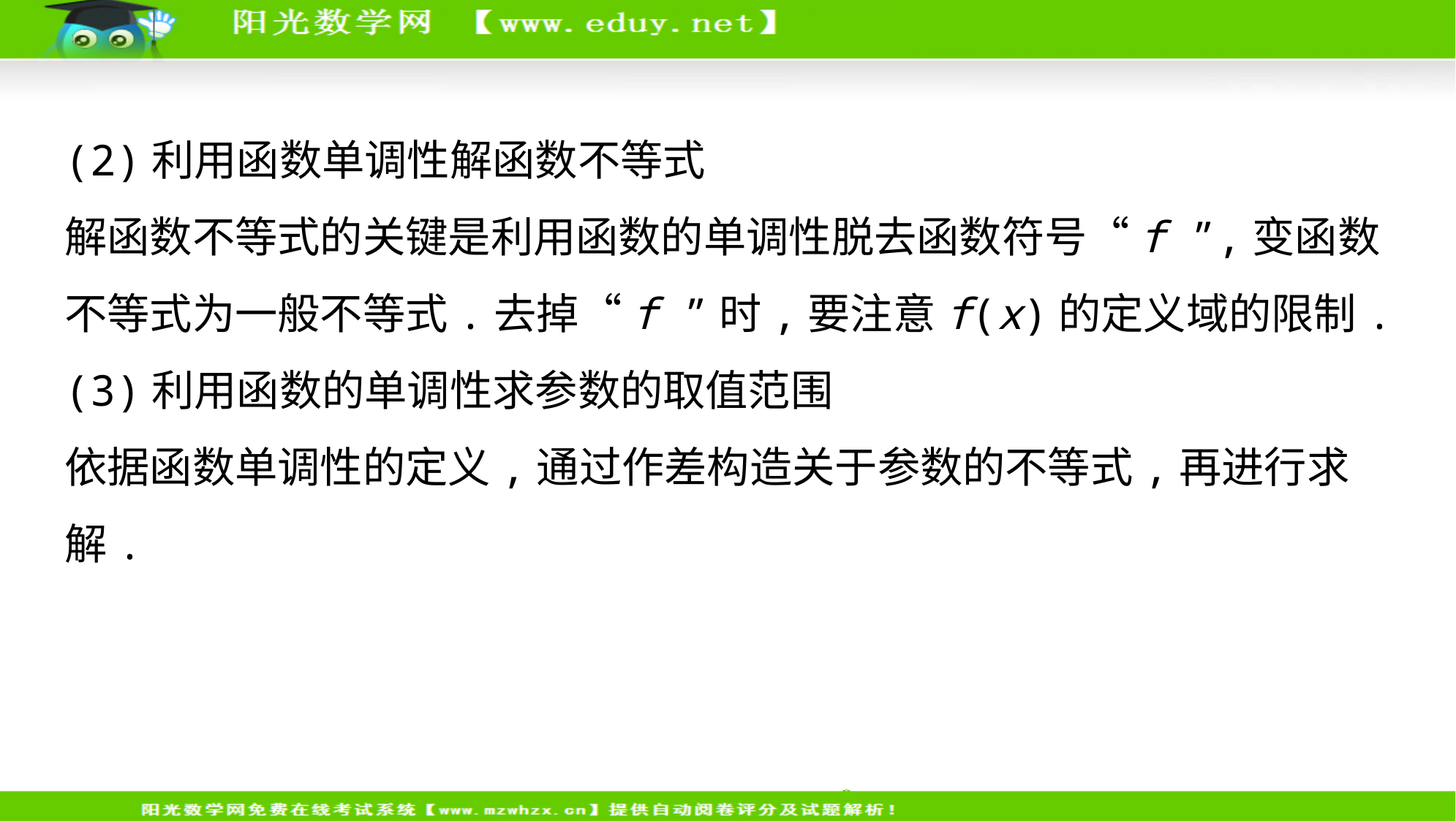

(2)利用函数单调性解函数不等式
解函数不等式的关键是利用函数的单调性脱去函数符号“f ”,变函数
不等式为一般不等式.去掉“f ”时,要注意f(x)的定义域的限制.
(3)利用函数的单调性求参数的取值范围
依据函数单调性的定义,通过作差构造关于参数的不等式,再进行求解.